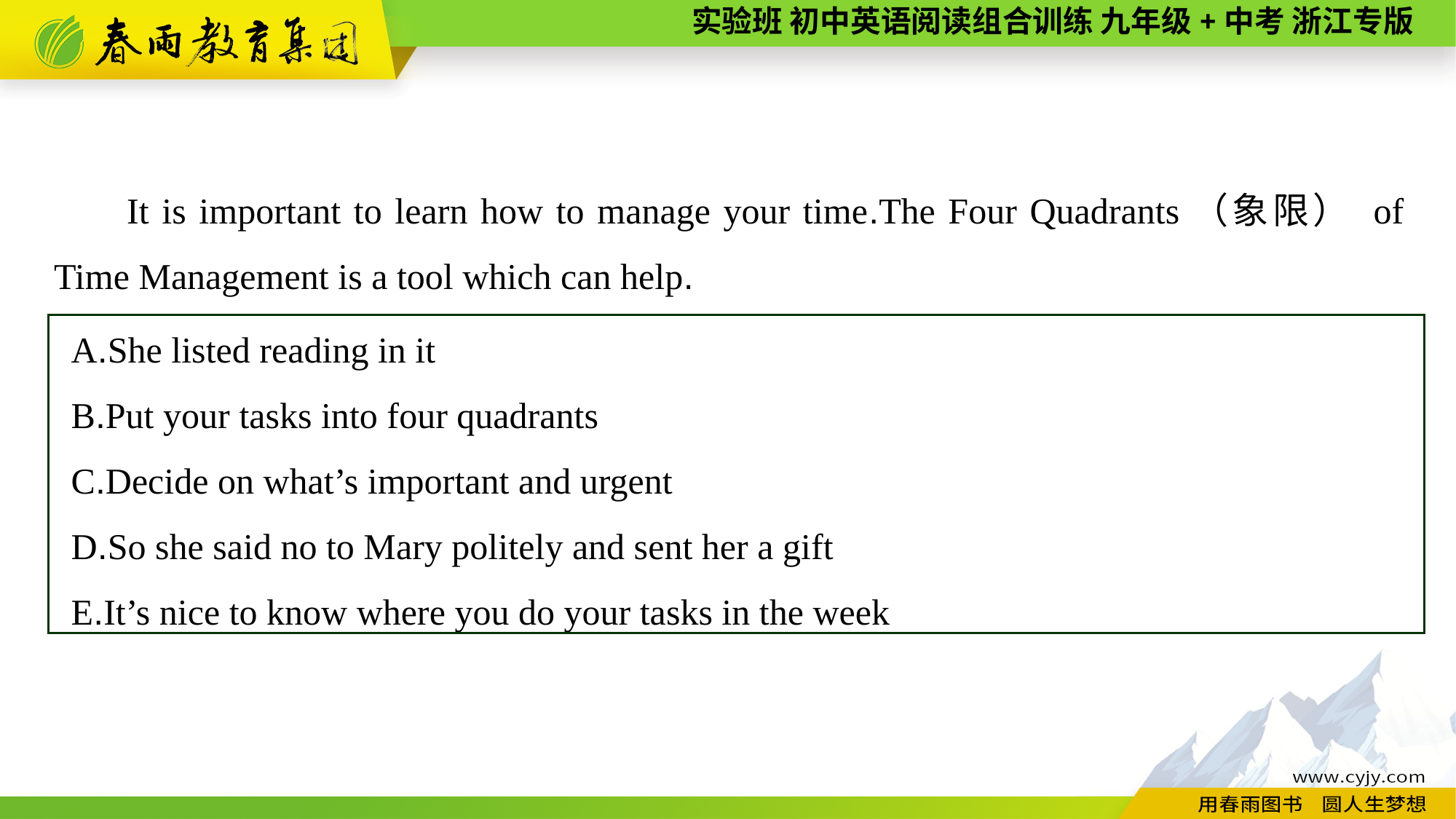

It is important to learn how to manage your time.The Four Quadrants（象限） of Time Management is a tool which can help.
A.She listed reading in it
B.Put your tasks into four quadrants
C.Decide on what’s important and urgent
D.So she said no to Mary politely and sent her a gift
E.It’s nice to know where you do your tasks in the week